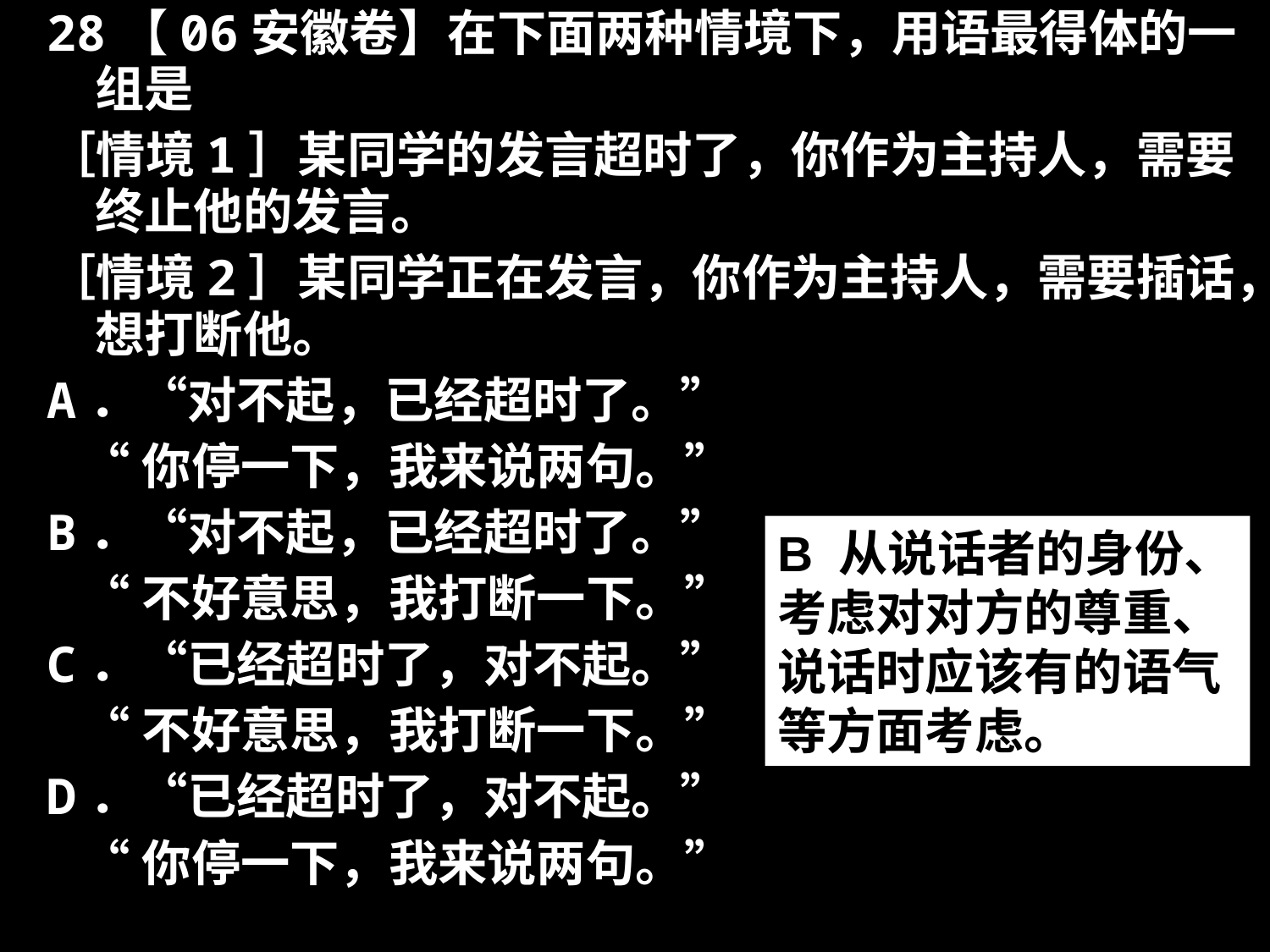

28【06安徽卷】在下面两种情境下，用语最得体的一组是
［情境1］某同学的发言超时了，你作为主持人，需要终止他的发言。
［情境2］某同学正在发言，你作为主持人，需要插话，想打断他。
A．“对不起，已经超时了。”
   “你停一下，我来说两句。”
B．“对不起，已经超时了。”
   “不好意思，我打断一下。”
C．“已经超时了，对不起。”
   “不好意思，我打断一下。”
D．“已经超时了，对不起。”
   “你停一下，我来说两句。”

B 从说话者的身份、考虑对对方的尊重、说话时应该有的语气等方面考虑。